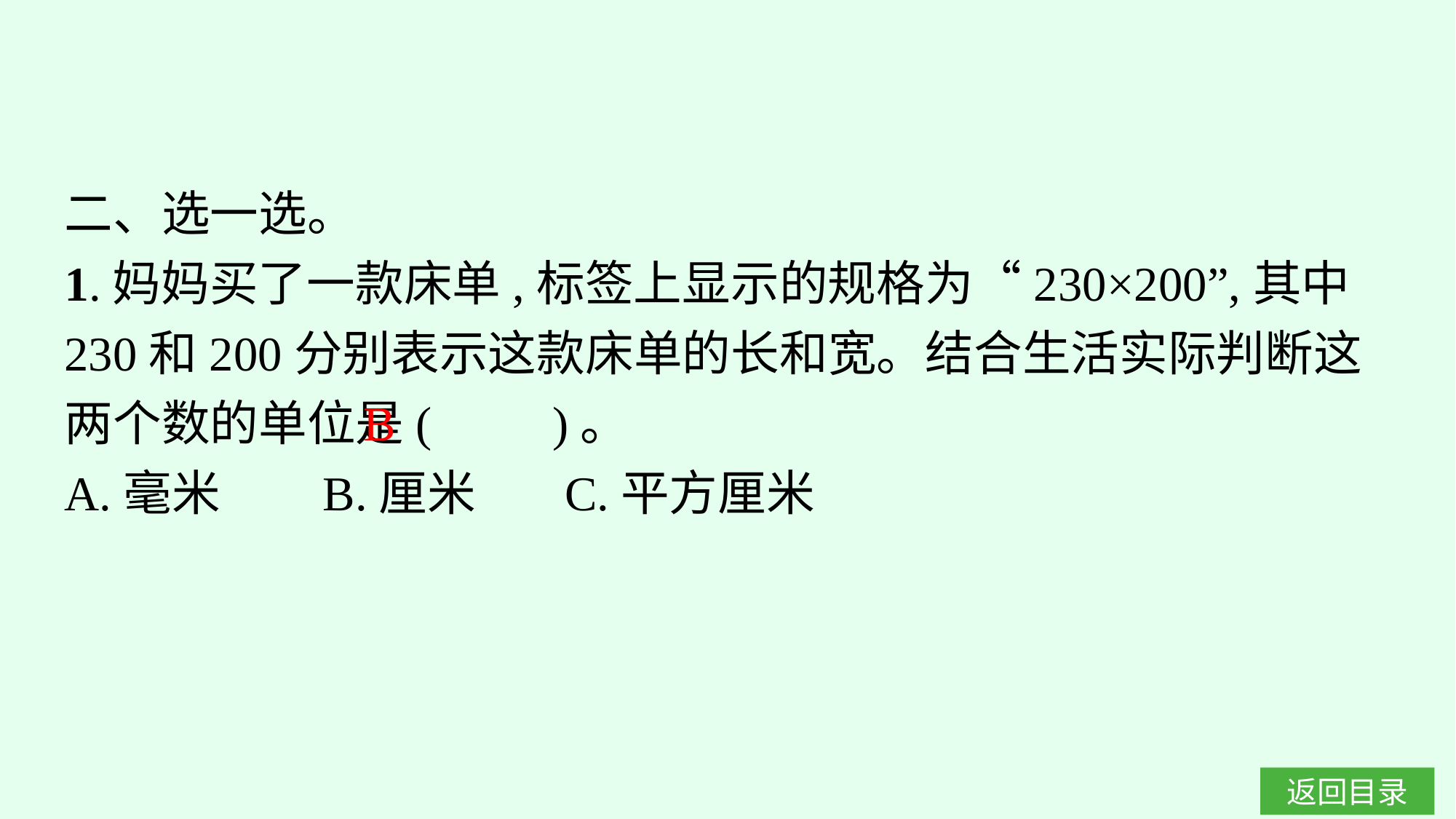

二、选一选。
1.妈妈买了一款床单,标签上显示的规格为“230×200”,其中230和200分别表示这款床单的长和宽。结合生活实际判断这两个数的单位是(　　)。
A.毫米	B.厘米	C.平方厘米
B